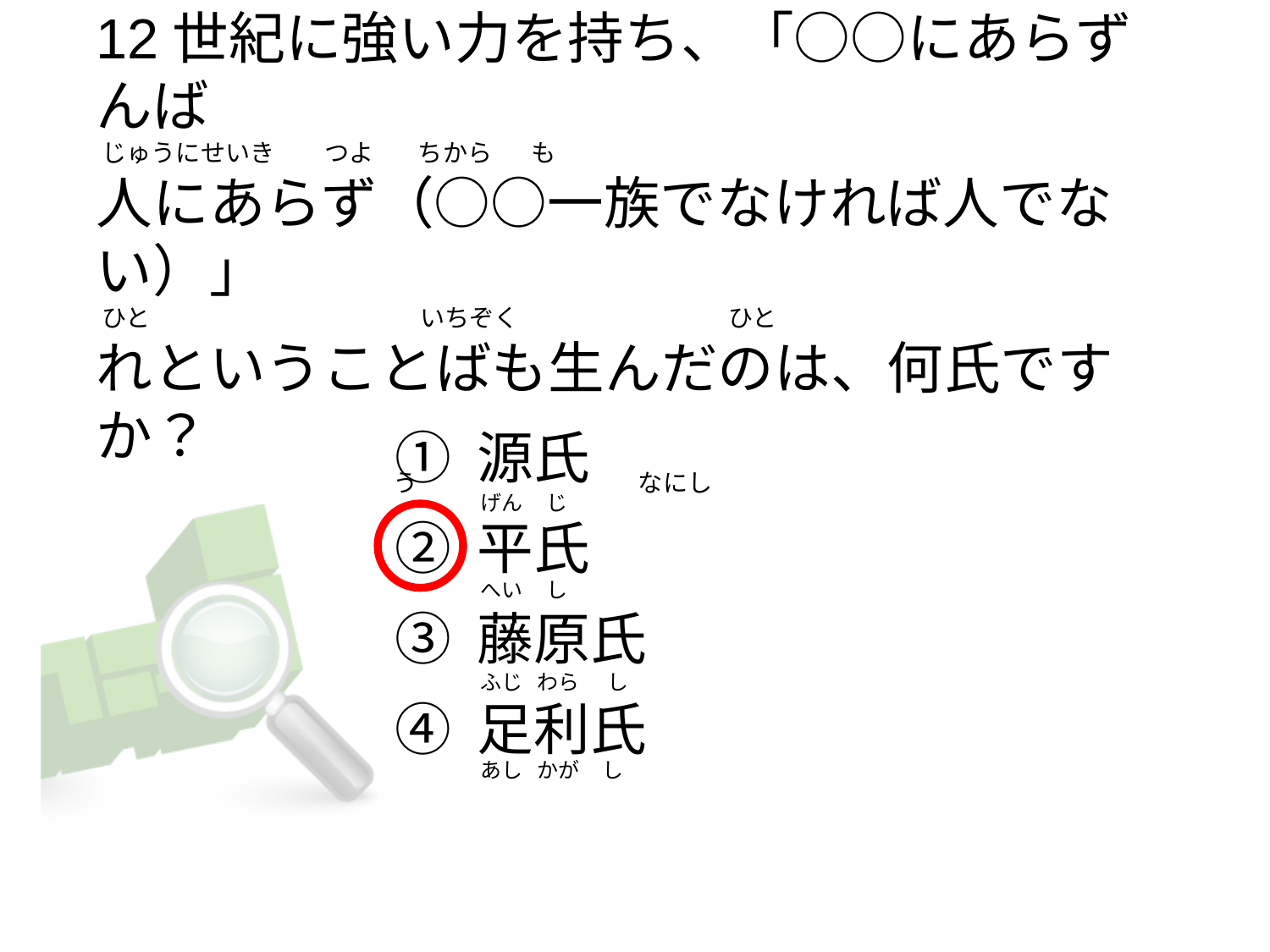

# 12世紀に強い力を持ち、「○○にあらずんば  じゅうにせいき         つよ        ちから       も 人にあらず（○○一族でなければ人でない）」  ひと                                                 いちぞく                                      ひと れということばも生んだのは、何氏ですか？                                                       う                                        なにし
① 源氏
② 平氏
③ 藤原氏
④ 足利氏
げん     じ

へい     し
ふじ   わら      し
あし   かが     し